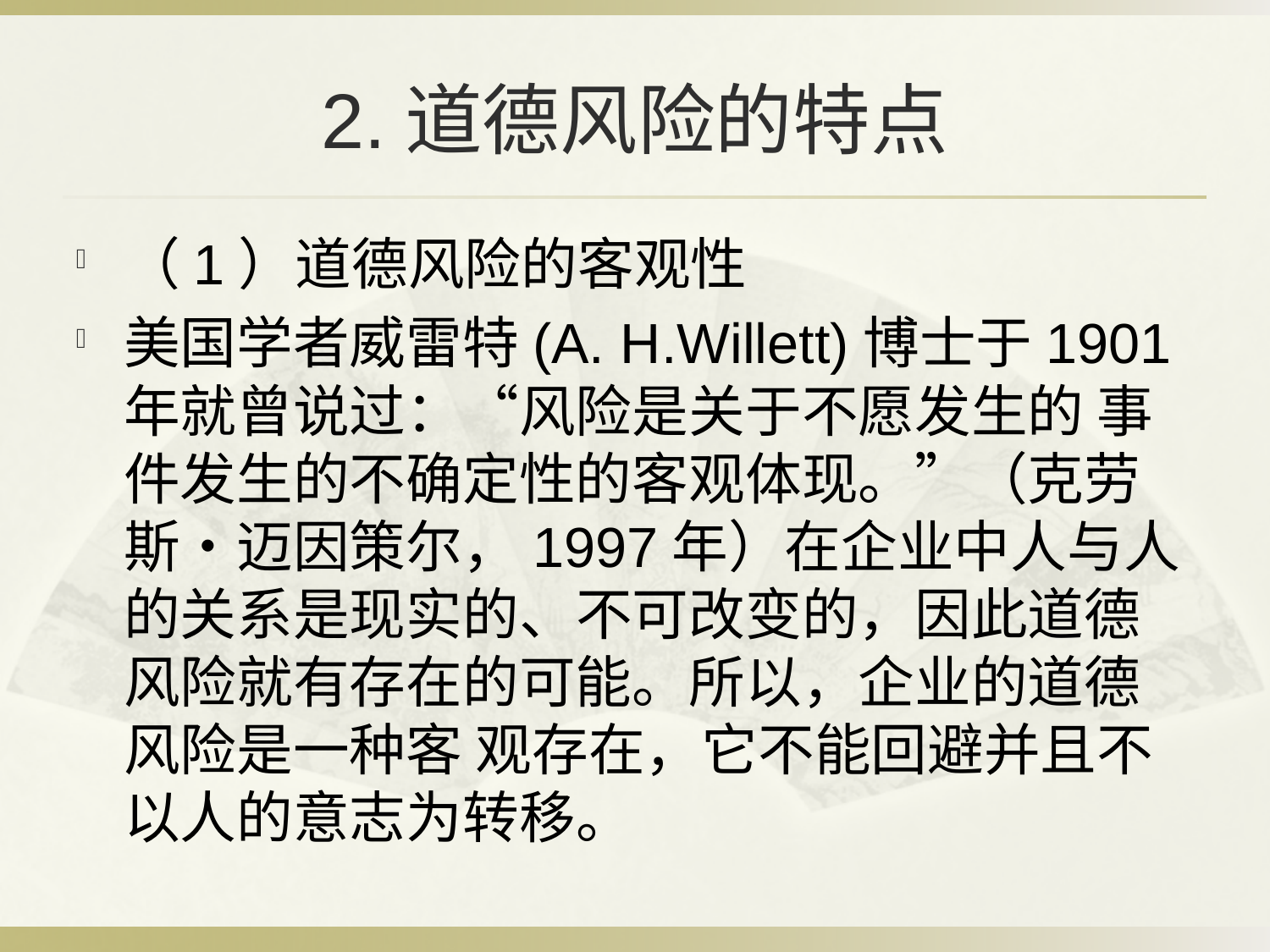

# 2.道德风险的特点
（1）道德风险的客观性
美国学者威雷特(A. H.Willett)博士于1901年就曾说过：“风险是关于不愿发生的 事件发生的不确定性的客观体现。”（克劳斯•迈因策尔，1997年）在企业中人与人的关系是现实的、不可改变的，因此道德风险就有存在的可能。所以，企业的道德风险是一种客 观存在，它不能回避并且不以人的意志为转移。